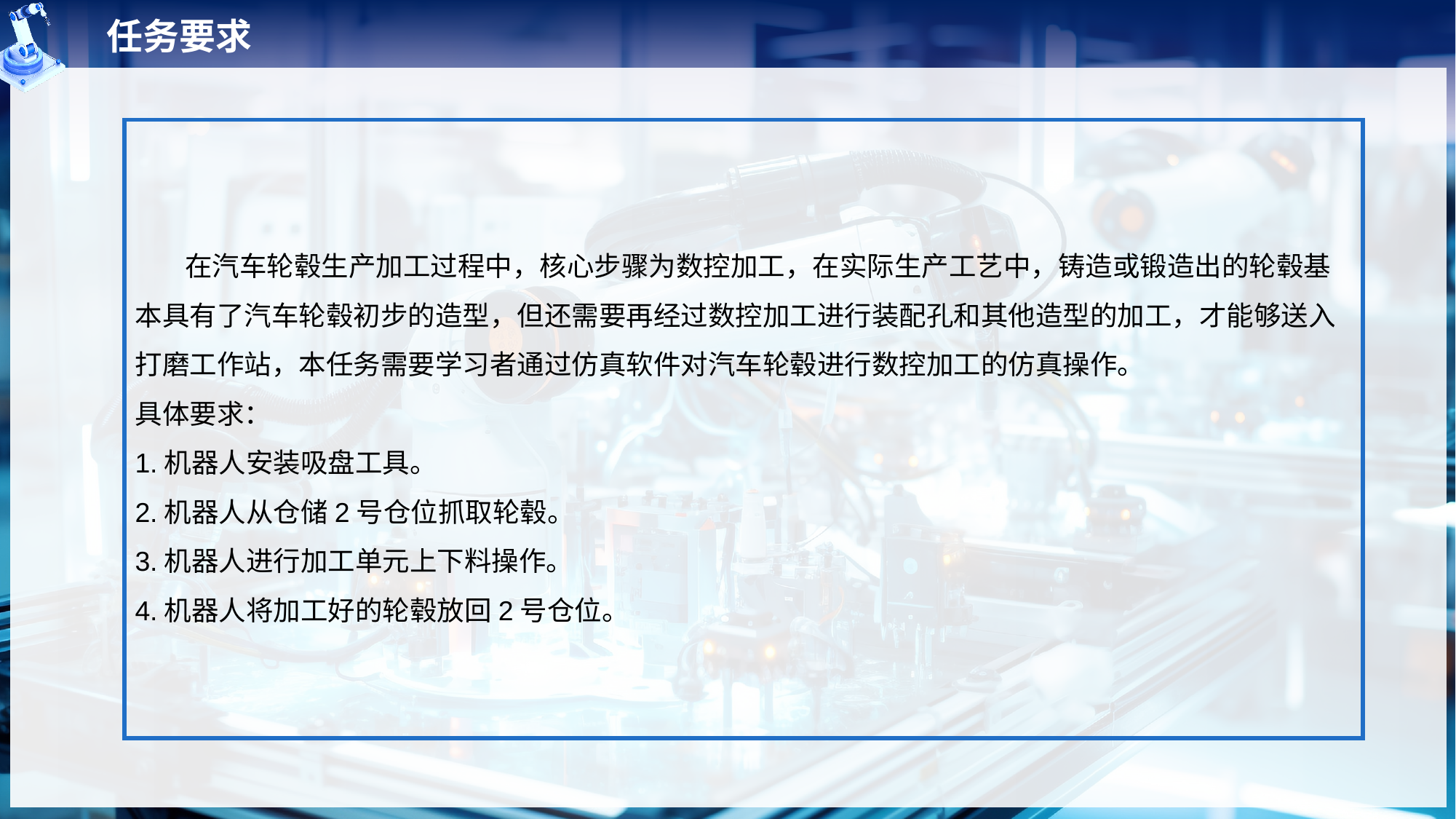

任务要求
       在汽车轮毂生产加工过程中，核心步骤为数控加工，在实际生产工艺中，铸造或锻造出的轮毂基本具有了汽车轮毂初步的造型，但还需要再经过数控加工进行装配孔和其他造型的加工，才能够送入打磨工作站，本任务需要学习者通过仿真软件对汽车轮毂进行数控加工的仿真操作。
具体要求：
1.机器人安装吸盘工具。
2.机器人从仓储2号仓位抓取轮毂。
3.机器人进行加工单元上下料操作。
4.机器人将加工好的轮毂放回2号仓位。